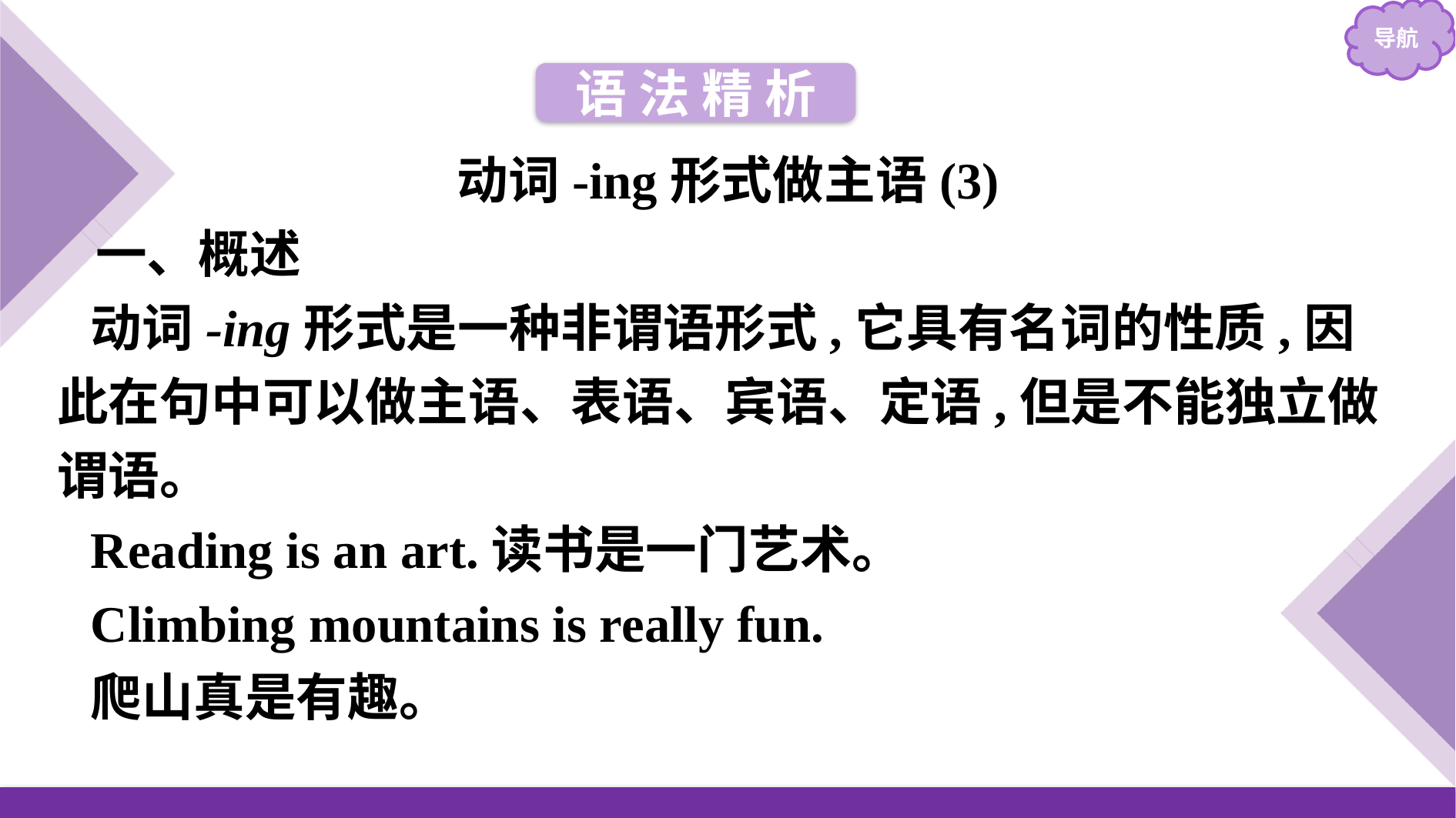

语 法 精 析
动词-ing形式做主语(3)
一、概述
动词-ing形式是一种非谓语形式,它具有名词的性质,因此在句中可以做主语、表语、宾语、定语,但是不能独立做谓语。
Reading is an art.读书是一门艺术。
Climbing mountains is really fun.
爬山真是有趣。